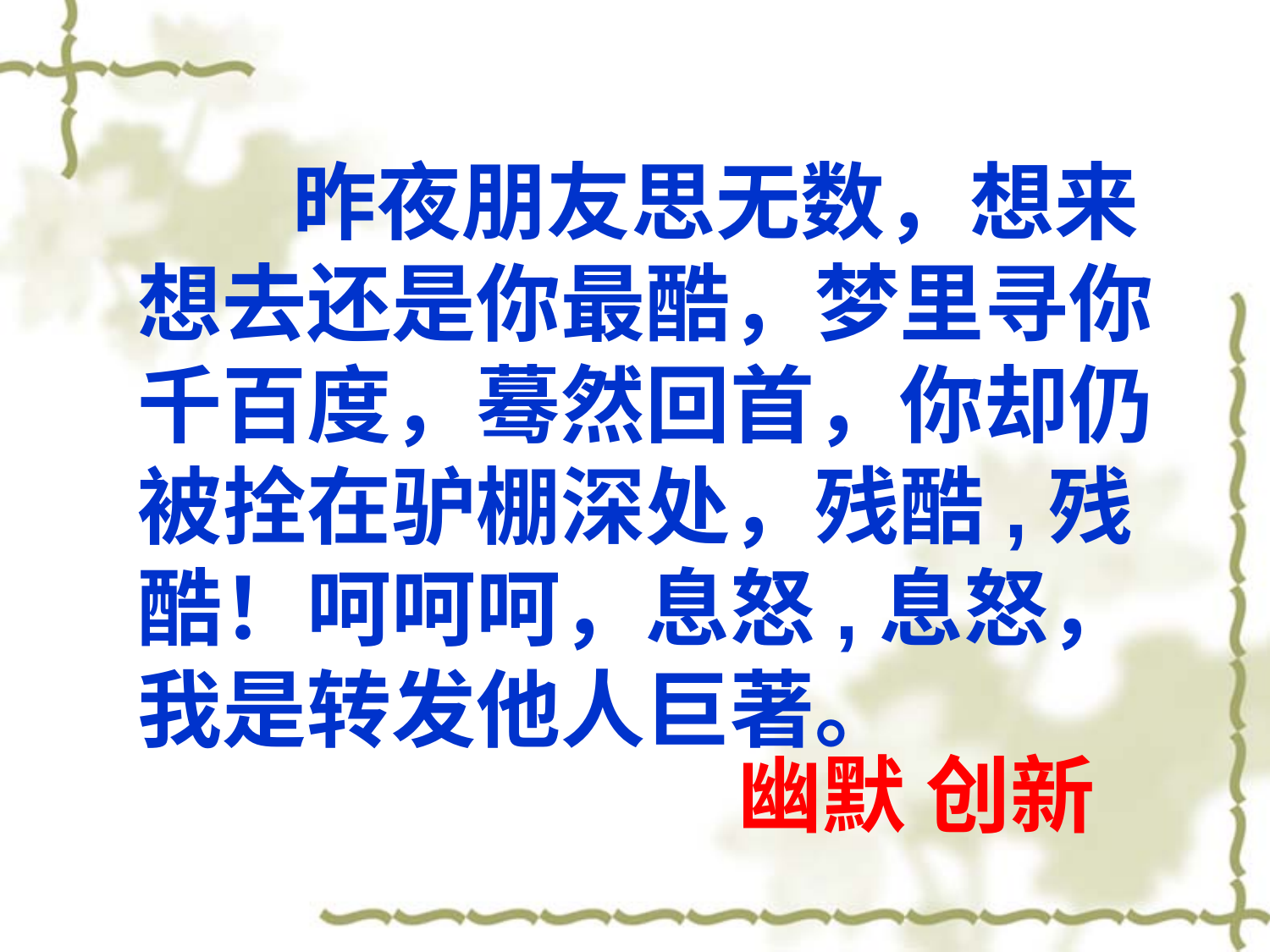

昨夜朋友思无数，想来想去还是你最酷，梦里寻你千百度，蓦然回首，你却仍被拴在驴棚深处，残酷,残酷！呵呵呵，息怒,息怒，我是转发他人巨著。
幽默 创新
72